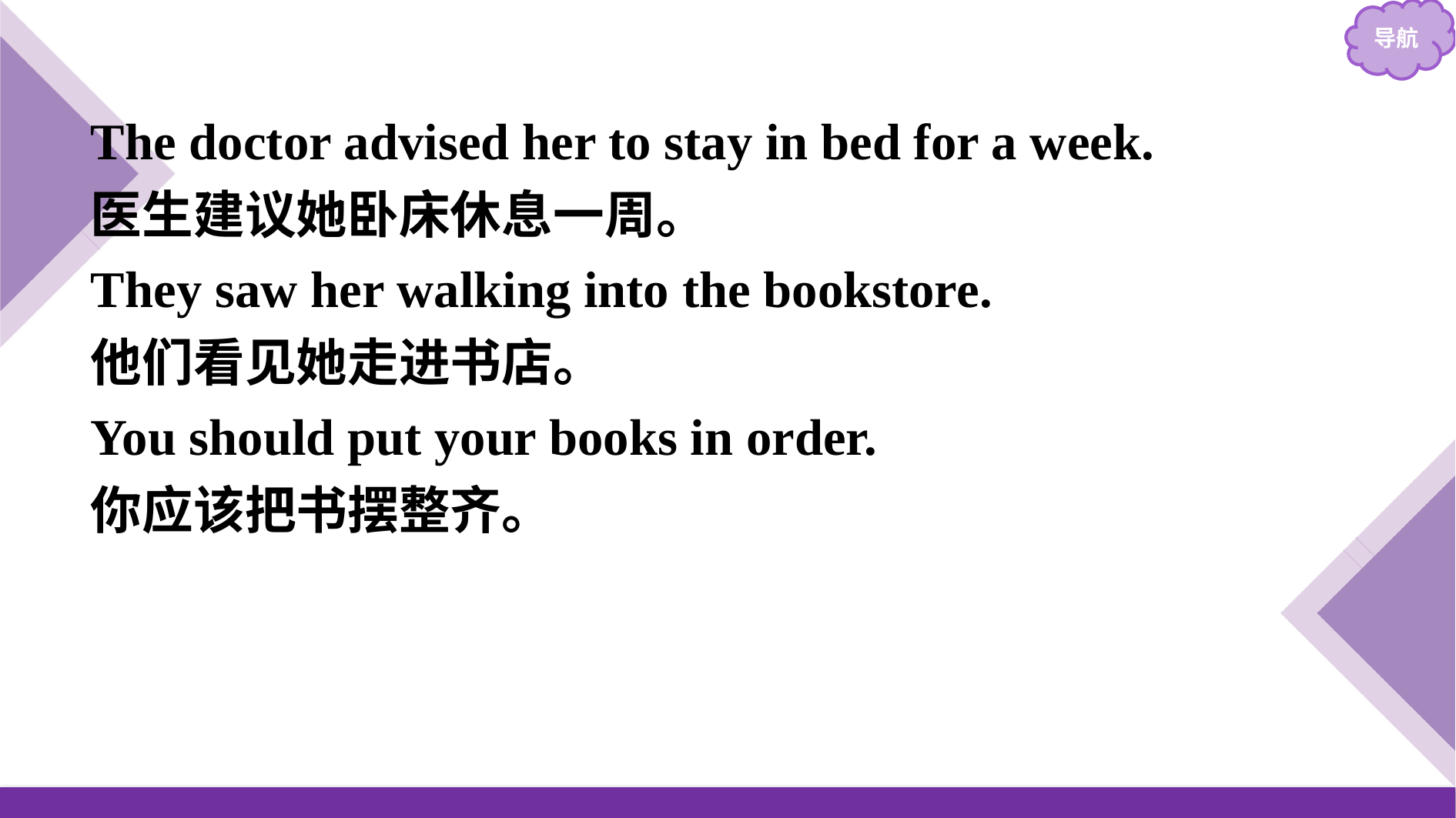

The doctor advised her to stay in bed for a week.
医生建议她卧床休息一周。
They saw her walking into the bookstore.
他们看见她走进书店。
You should put your books in order.
你应该把书摆整齐。